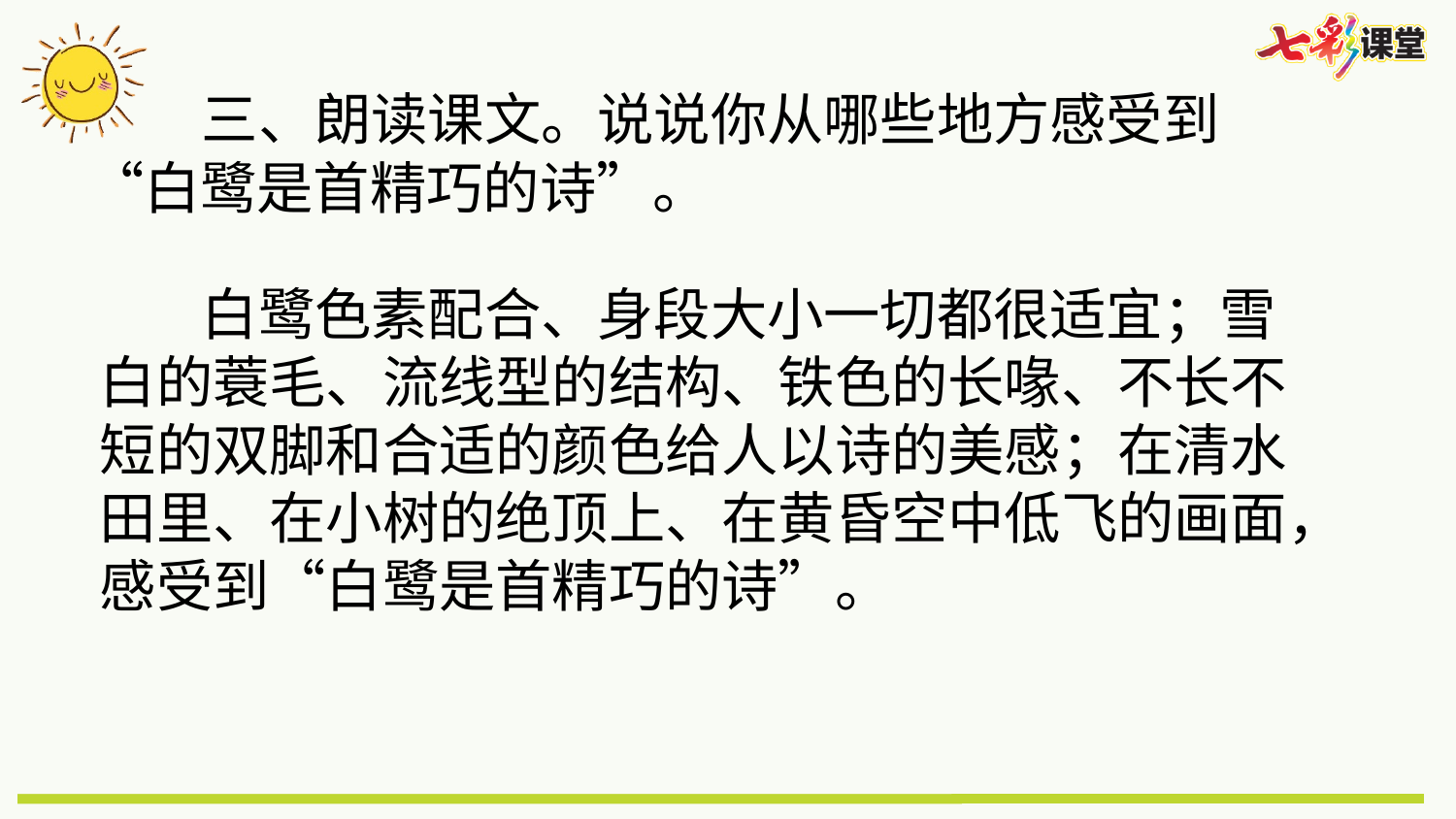

三、朗读课文。说说你从哪些地方感受到“白鹭是首精巧的诗”。
       白鹭色素配合、身段大小一切都很适宜；雪白的蓑毛、流线型的结构、铁色的长喙、不长不短的双脚和合适的颜色给人以诗的美感；在清水田里、在小树的绝顶上、在黄昏空中低飞的画面，感受到“白鹭是首精巧的诗”。